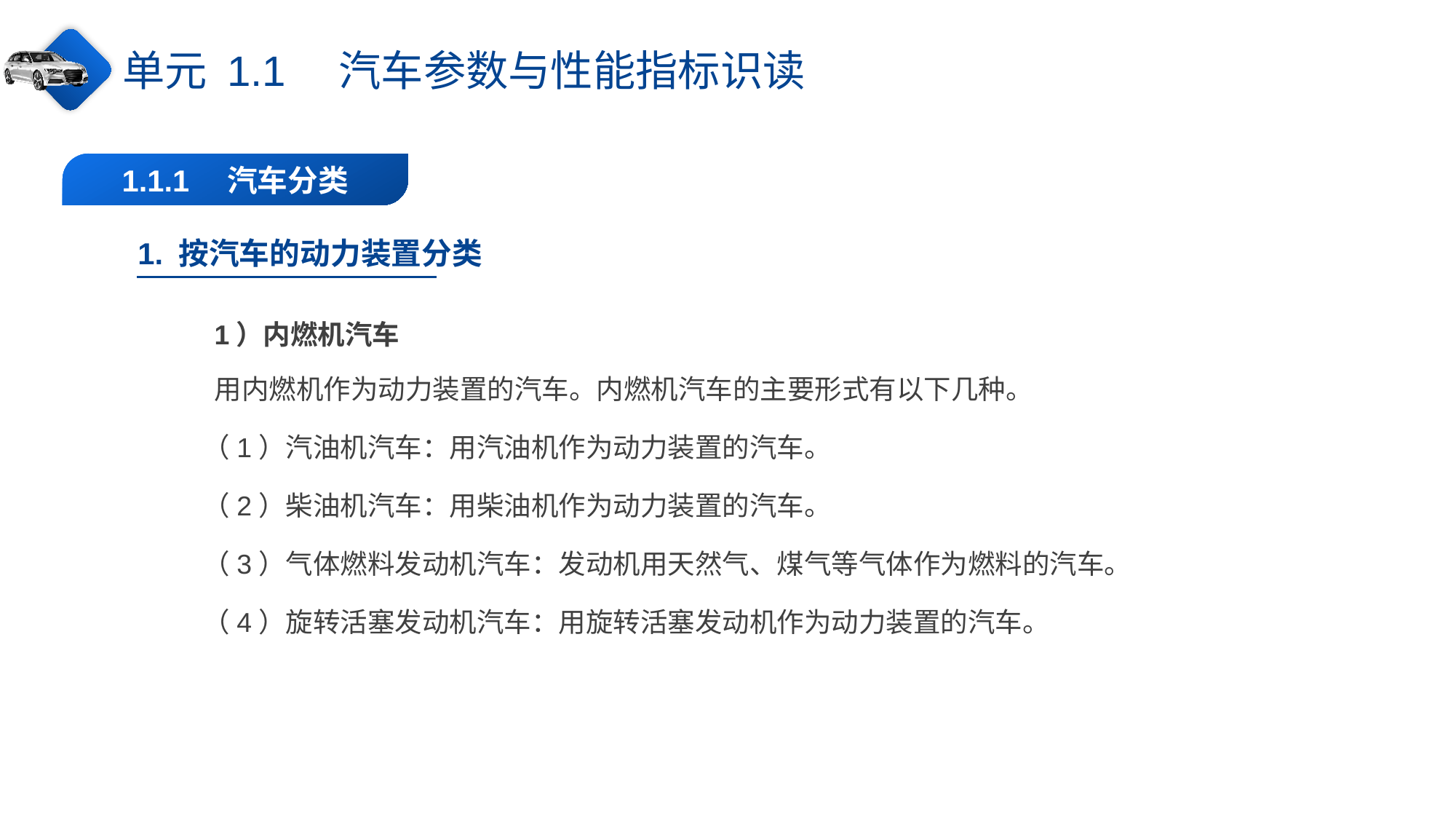

单元 1.1　汽车参数与性能指标识读
1.1.1　汽车分类
1. 按汽车的动力装置分类
1）内燃机汽车
用内燃机作为动力装置的汽车。内燃机汽车的主要形式有以下几种。
（1）汽油机汽车：用汽油机作为动力装置的汽车。
（2）柴油机汽车：用柴油机作为动力装置的汽车。
（3）气体燃料发动机汽车：发动机用天然气、煤气等气体作为燃料的汽车。
（4）旋转活塞发动机汽车：用旋转活塞发动机作为动力装置的汽车。